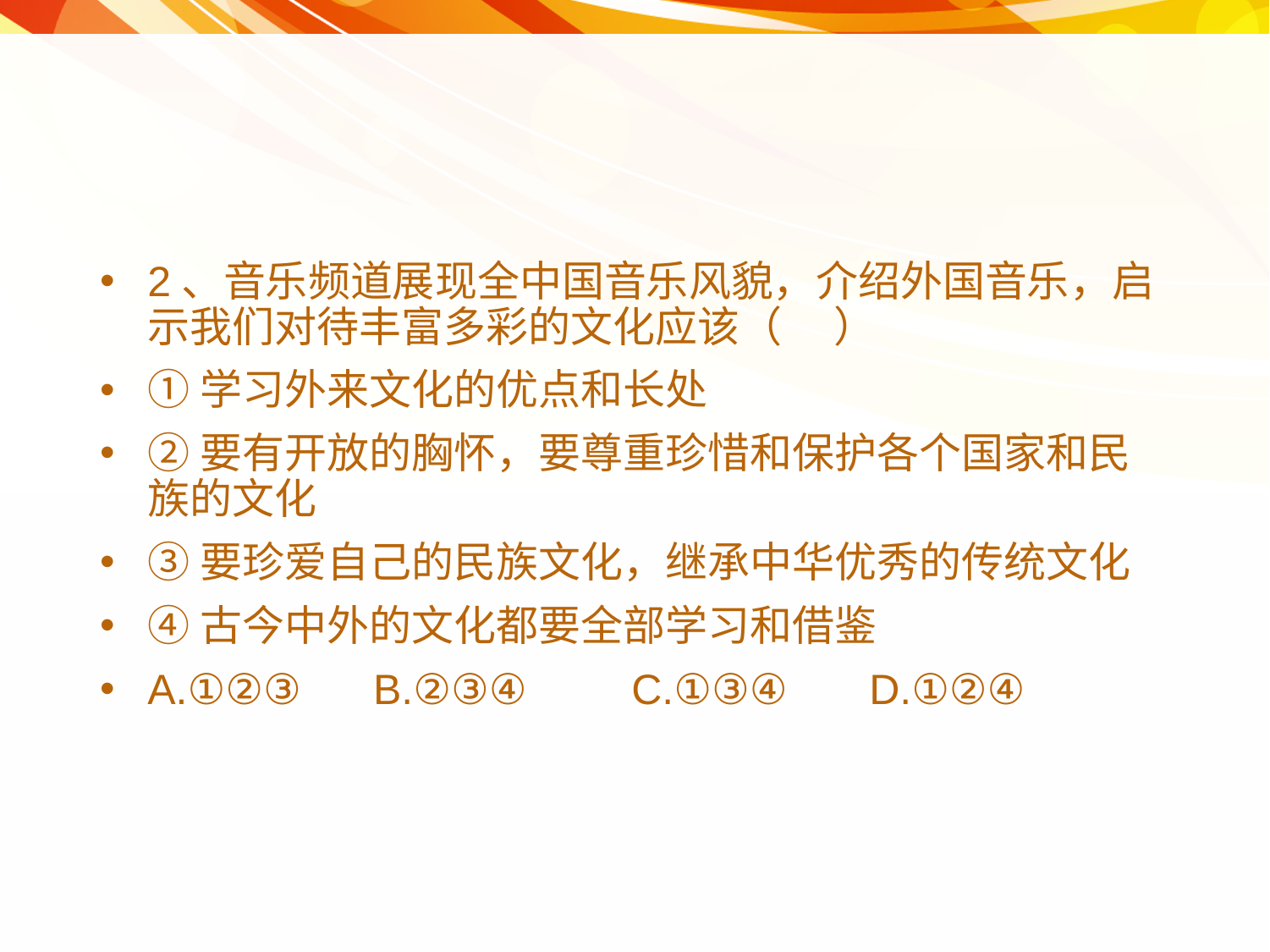

2、音乐频道展现全中国音乐风貌，介绍外国音乐，启示我们对待丰富多彩的文化应该（　 ）
①学习外来文化的优点和长处
②要有开放的胸怀，要尊重珍惜和保护各个国家和民族的文化
③要珍爱自己的民族文化，继承中华优秀的传统文化
④古今中外的文化都要全部学习和借鉴
A.①②③　 B.②③④　　C.①③④　  D.①②④